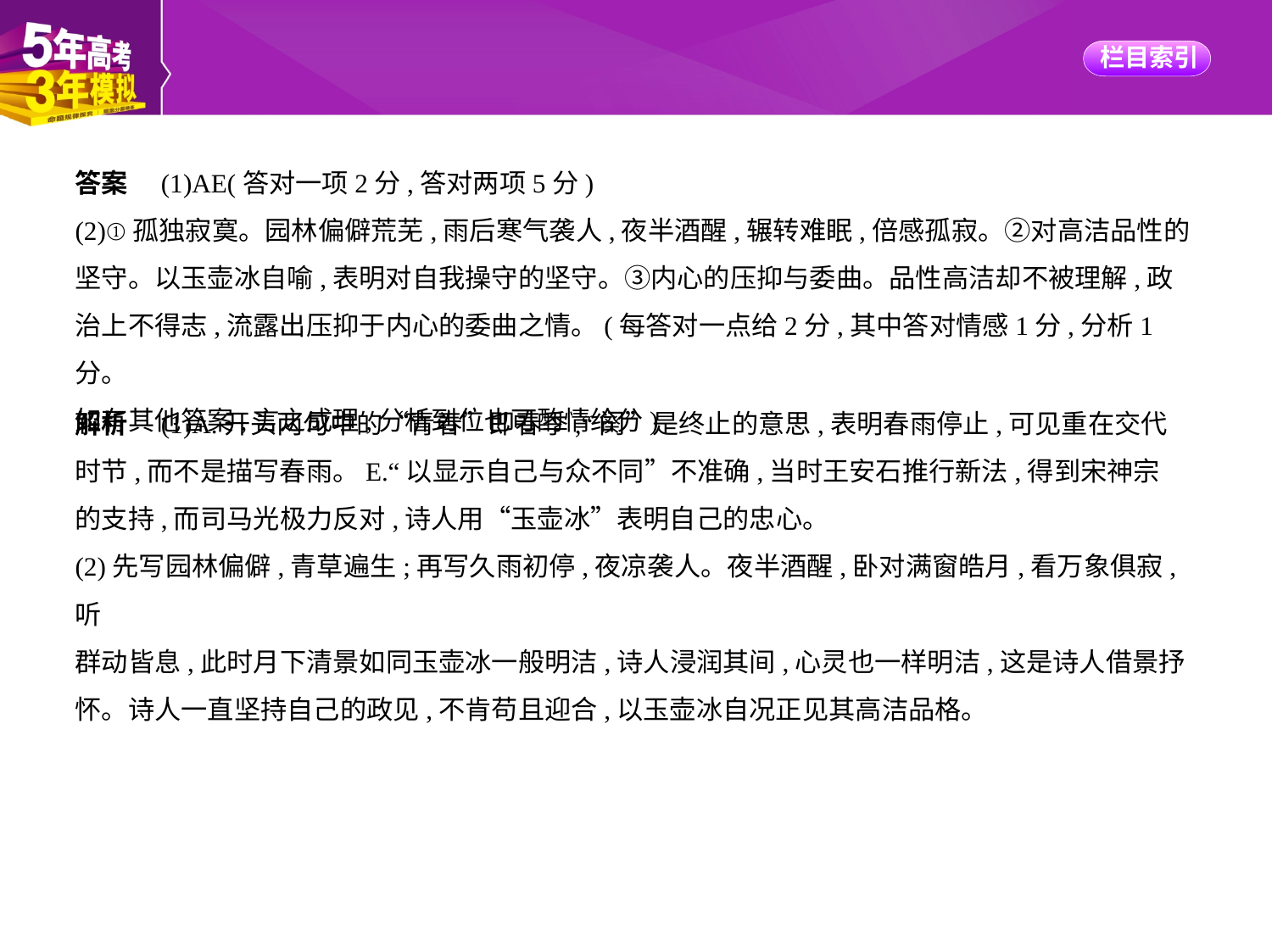

答案　(1)AE(答对一项2分,答对两项5分)
(2)①孤独寂寞。园林偏僻荒芜,雨后寒气袭人,夜半酒醒,辗转难眠,倍感孤寂。②对高洁品性的
坚守。以玉壶冰自喻,表明对自我操守的坚守。③内心的压抑与委曲。品性高洁却不被理解,政
治上不得志,流露出压抑于内心的委曲之情。(每答对一点给2分,其中答对情感1分,分析1分。
如有其他答案,言之成理,分析到位也可酌情给分)
解析　(1)A.开头两句中的“青春”即春季,“阕”是终止的意思,表明春雨停止,可见重在交代
时节,而不是描写春雨。E.“以显示自己与众不同”不准确,当时王安石推行新法,得到宋神宗
的支持,而司马光极力反对,诗人用“玉壶冰”表明自己的忠心。
(2)先写园林偏僻,青草遍生;再写久雨初停,夜凉袭人。夜半酒醒,卧对满窗皓月,看万象俱寂,听
群动皆息,此时月下清景如同玉壶冰一般明洁,诗人浸润其间,心灵也一样明洁,这是诗人借景抒
怀。诗人一直坚持自己的政见,不肯苟且迎合,以玉壶冰自况正见其高洁品格。